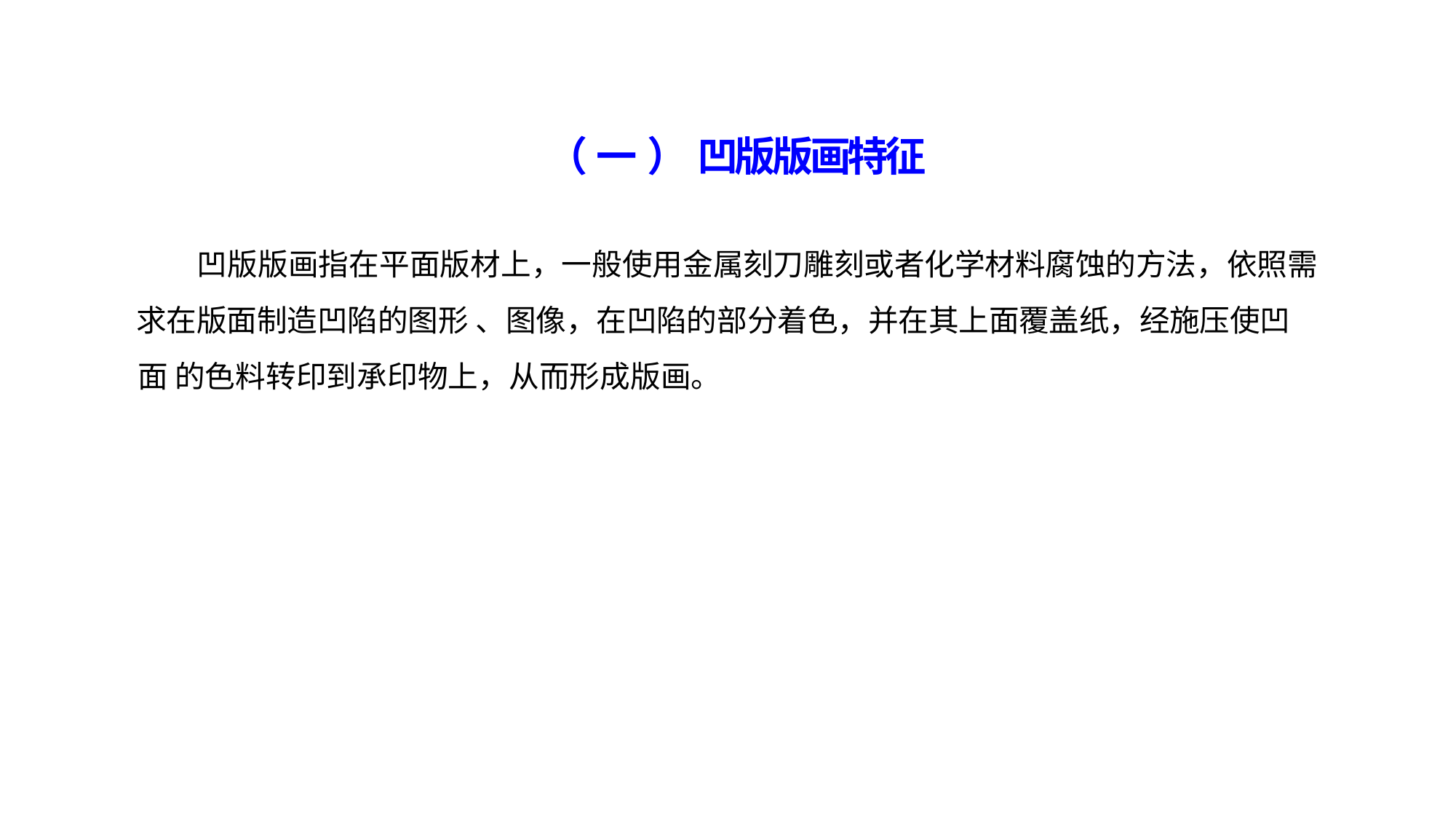

（ 一 ） 凹版版画特征

凹版版画指在平面版材上，一般使用金属刻刀雕刻或者化学材料腐蚀的方法，依照需
求在版面制造凹陷的图形 、图像，在凹陷的部分着色，并在其上面覆盖纸，经施压使凹面 的色料转印到承印物上，从而形成版画。